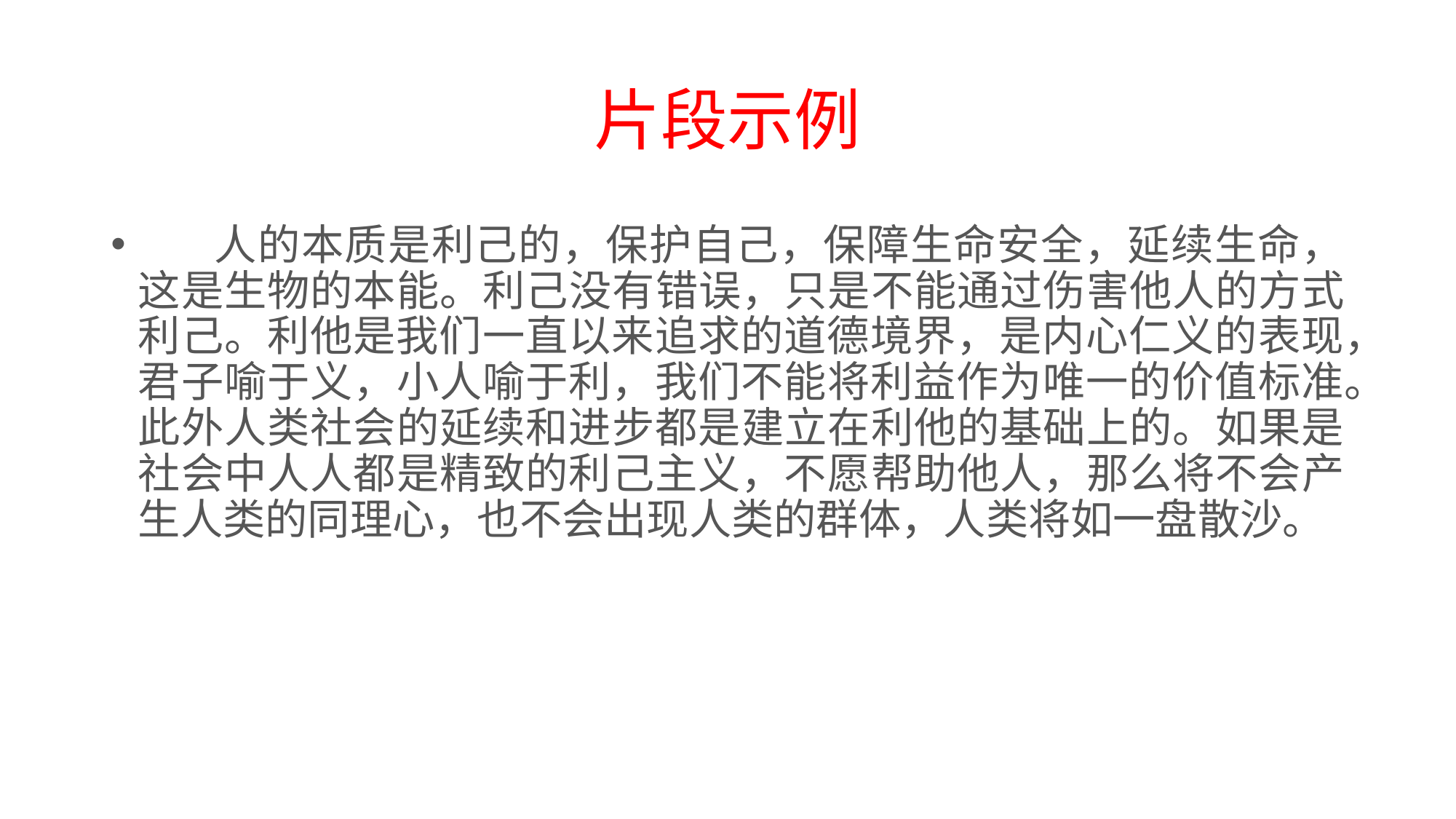

# 片段示例
     人的本质是利己的，保护自己，保障生命安全，延续生命，这是生物的本能。利己没有错误，只是不能通过伤害他人的方式利己。利他是我们一直以来追求的道德境界，是内心仁义的表现，君子喻于义，小人喻于利，我们不能将利益作为唯一的价值标准。此外人类社会的延续和进步都是建立在利他的基础上的。如果是社会中人人都是精致的利己主义，不愿帮助他人，那么将不会产生人类的同理心，也不会出现人类的群体，人类将如一盘散沙。